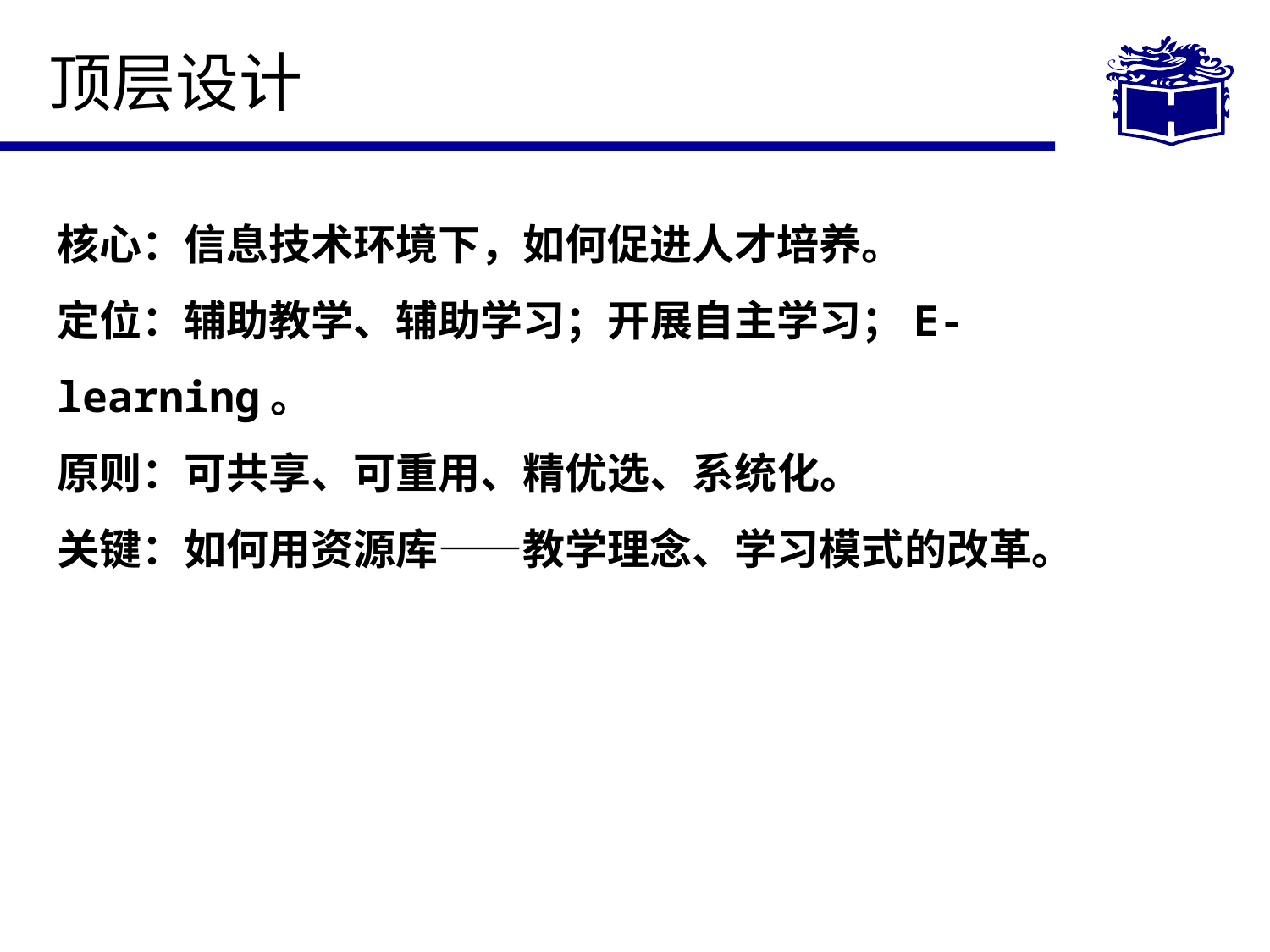

顶层设计

核心：信息技术环境下，如何促进人才培养。
定位：辅助教学、辅助学习；开展自主学习；E-learning。
原则：可共享、可重用、精优选、系统化。
关键：如何用资源库——教学理念、学习模式的改革。